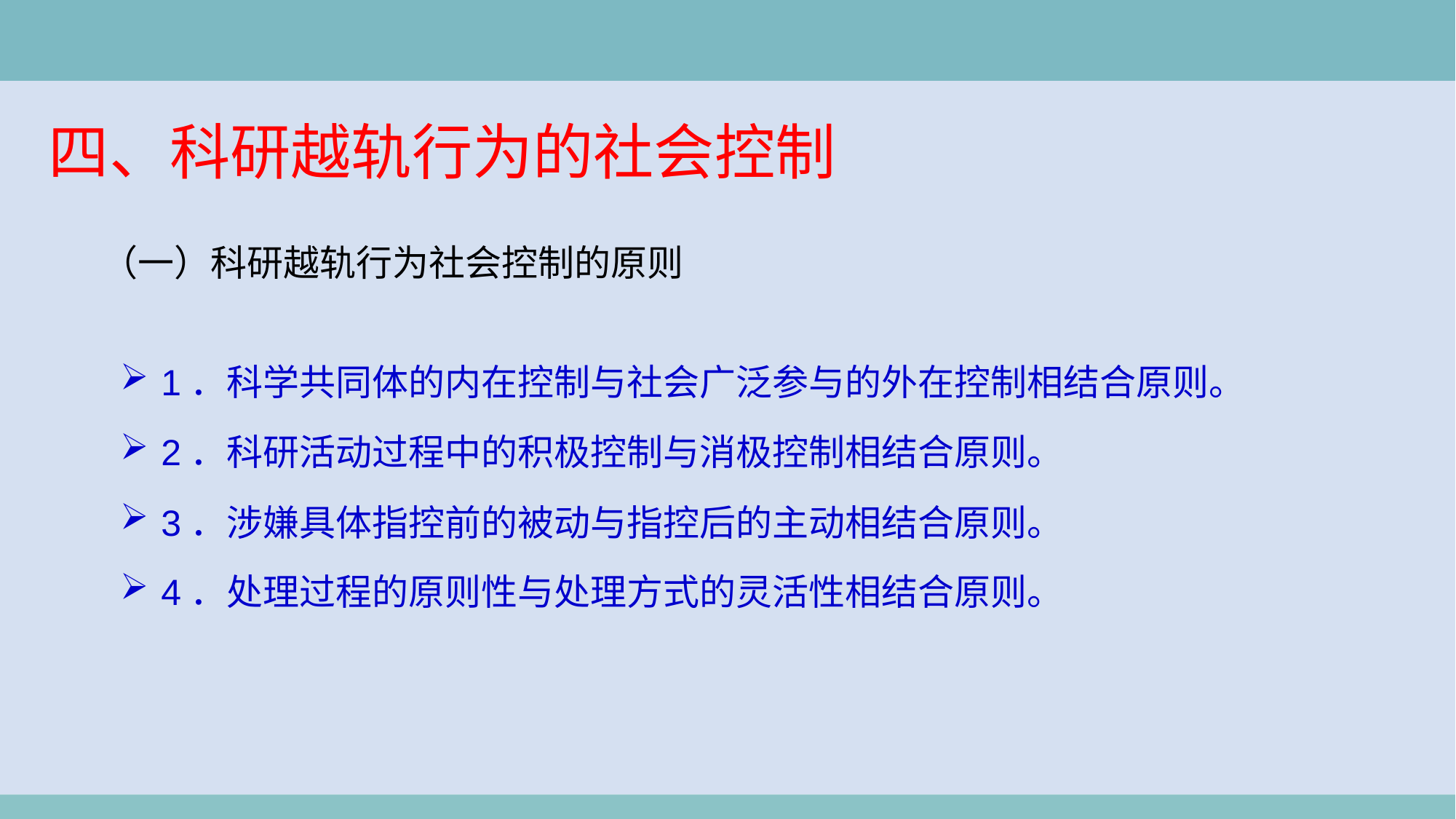

四、科研越轨行为的社会控制
（一）科研越轨行为社会控制的原则
1．科学共同体的内在控制与社会广泛参与的外在控制相结合原则。
2．科研活动过程中的积极控制与消极控制相结合原则。
3．涉嫌具体指控前的被动与指控后的主动相结合原则。
4．处理过程的原则性与处理方式的灵活性相结合原则。